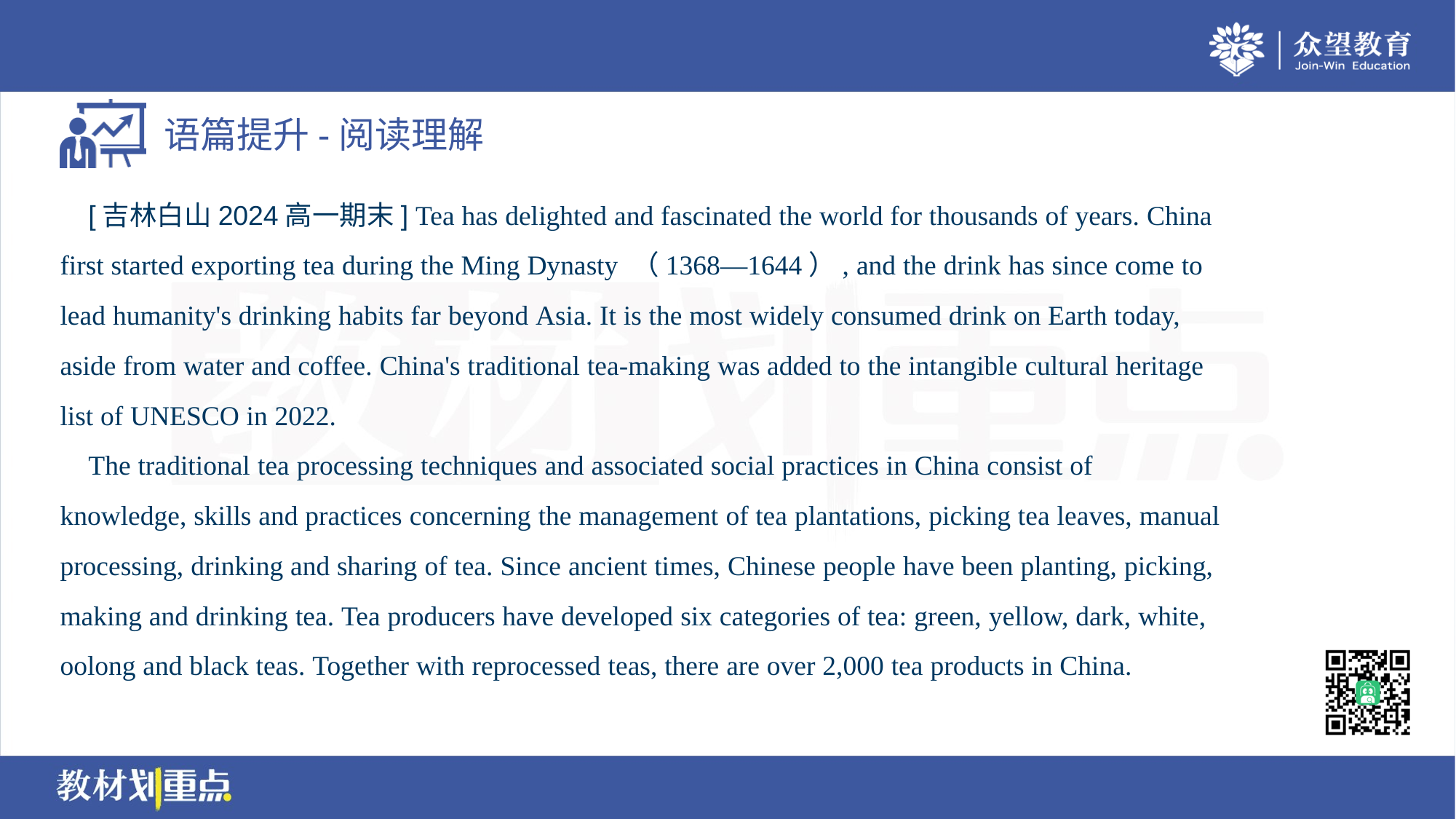

[吉林白山2024高一期末] Tea has delighted and fascinated the world for thousands of years. China
first started exporting tea during the Ming Dynasty （1368—1644）, and the drink has since come to
lead humanity's drinking habits far beyond Asia. It is the most widely consumed drink on Earth today,
aside from water and coffee. China's traditional tea-making was added to the intangible cultural heritage
list of UNESCO in 2022.
    The traditional tea processing techniques and associated social practices in China consist of
knowledge, skills and practices concerning the management of tea plantations, picking tea leaves, manual
processing, drinking and sharing of tea. Since ancient times, Chinese people have been planting, picking,
making and drinking tea. Tea producers have developed six categories of tea: green, yellow, dark, white,
oolong and black teas. Together with reprocessed teas, there are over 2,000 tea products in China.